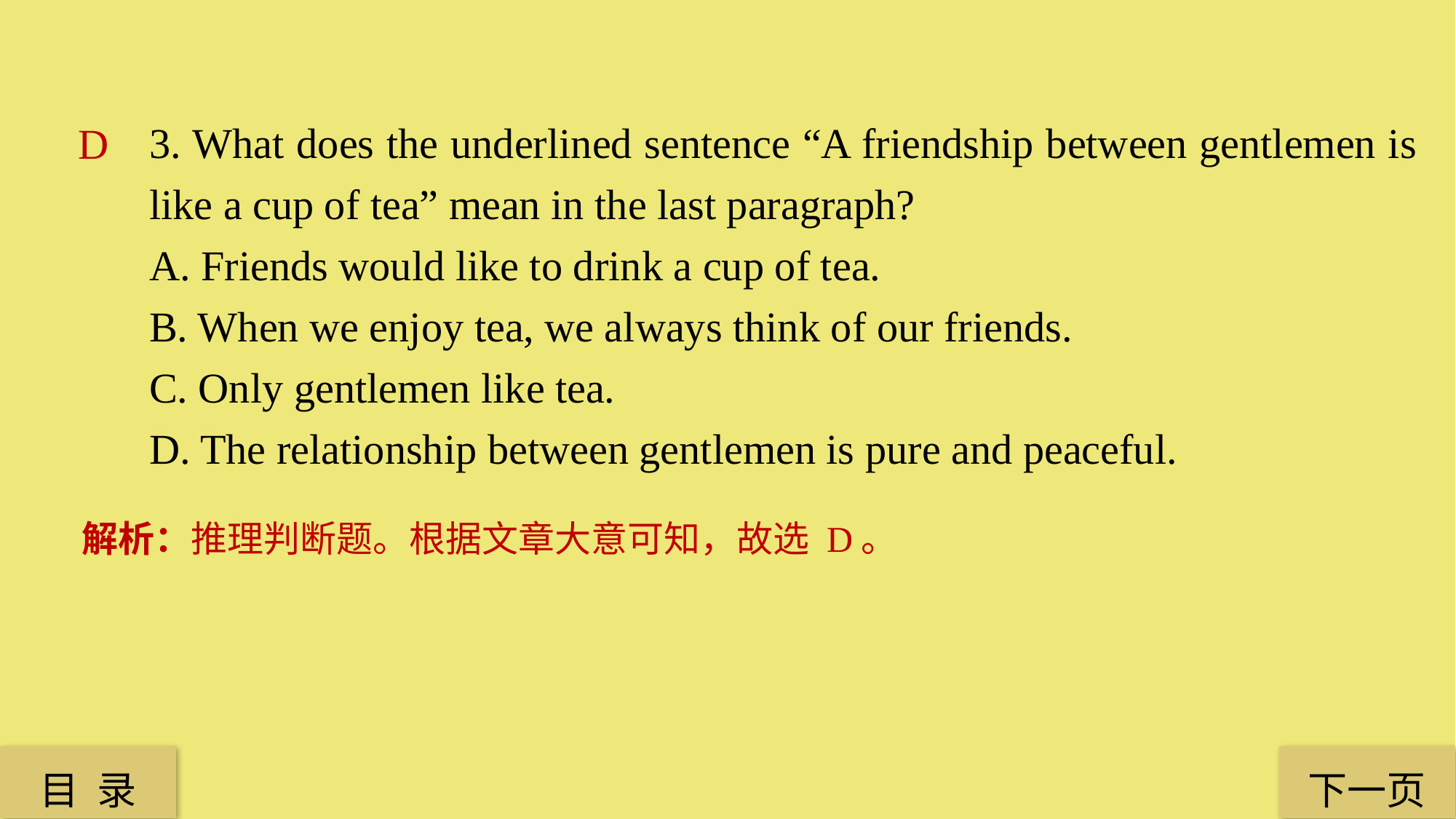

3. What does the underlined sentence “A friendship between gentlemen is like a cup of tea” mean in the last paragraph?
A. Friends would like to drink a cup of tea.
B. When we enjoy tea, we always think of our friends.
C. Only gentlemen like tea.
D. The relationship between gentlemen is pure and peaceful.
D
解析：推理判断题。根据文章大意可知，故选 D。